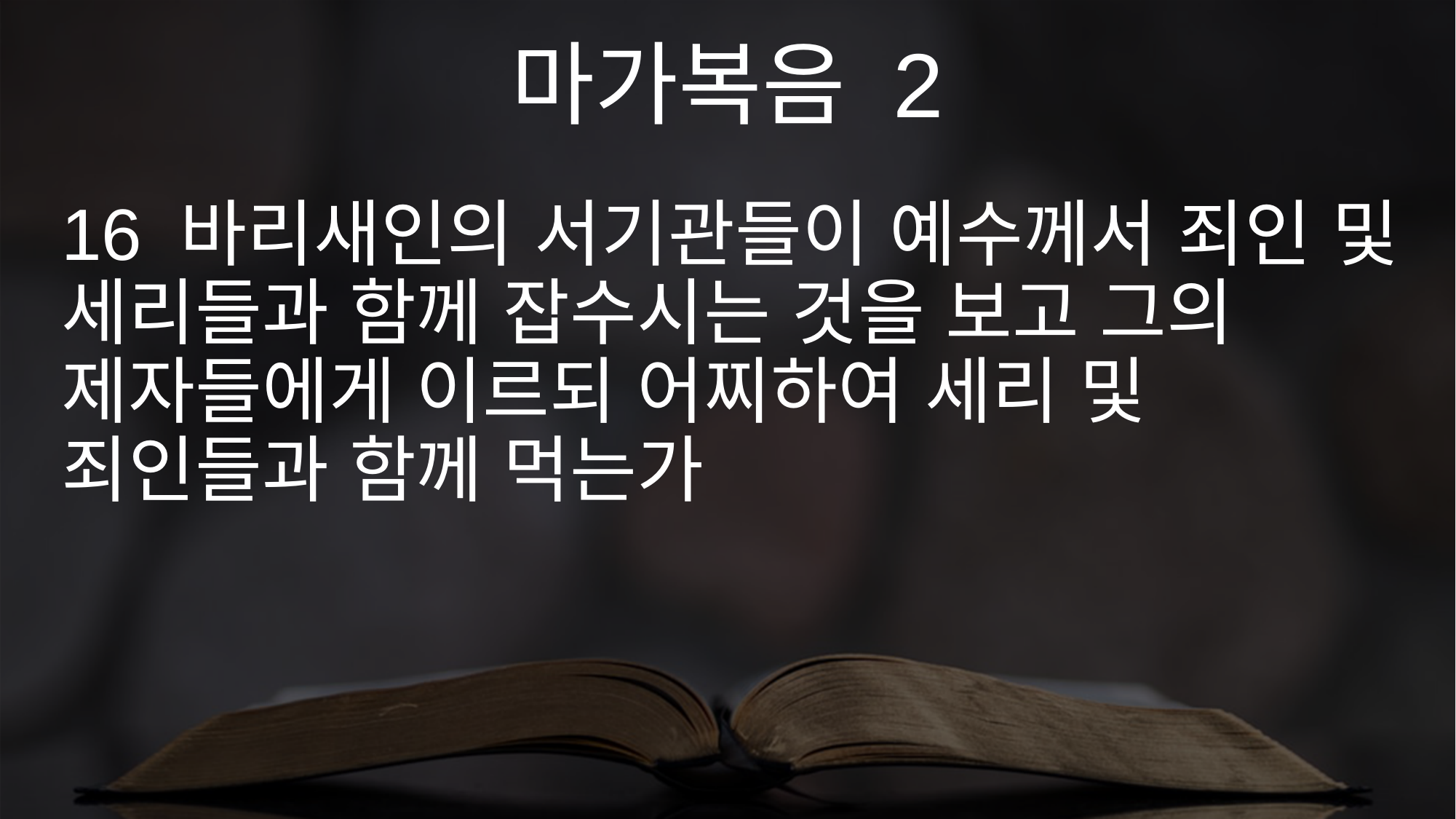

마가복음 2
16 바리새인의 서기관들이 예수께서 죄인 및 세리들과 함께 잡수시는 것을 보고 그의 제자들에게 이르되 어찌하여 세리 및 죄인들과 함께 먹는가